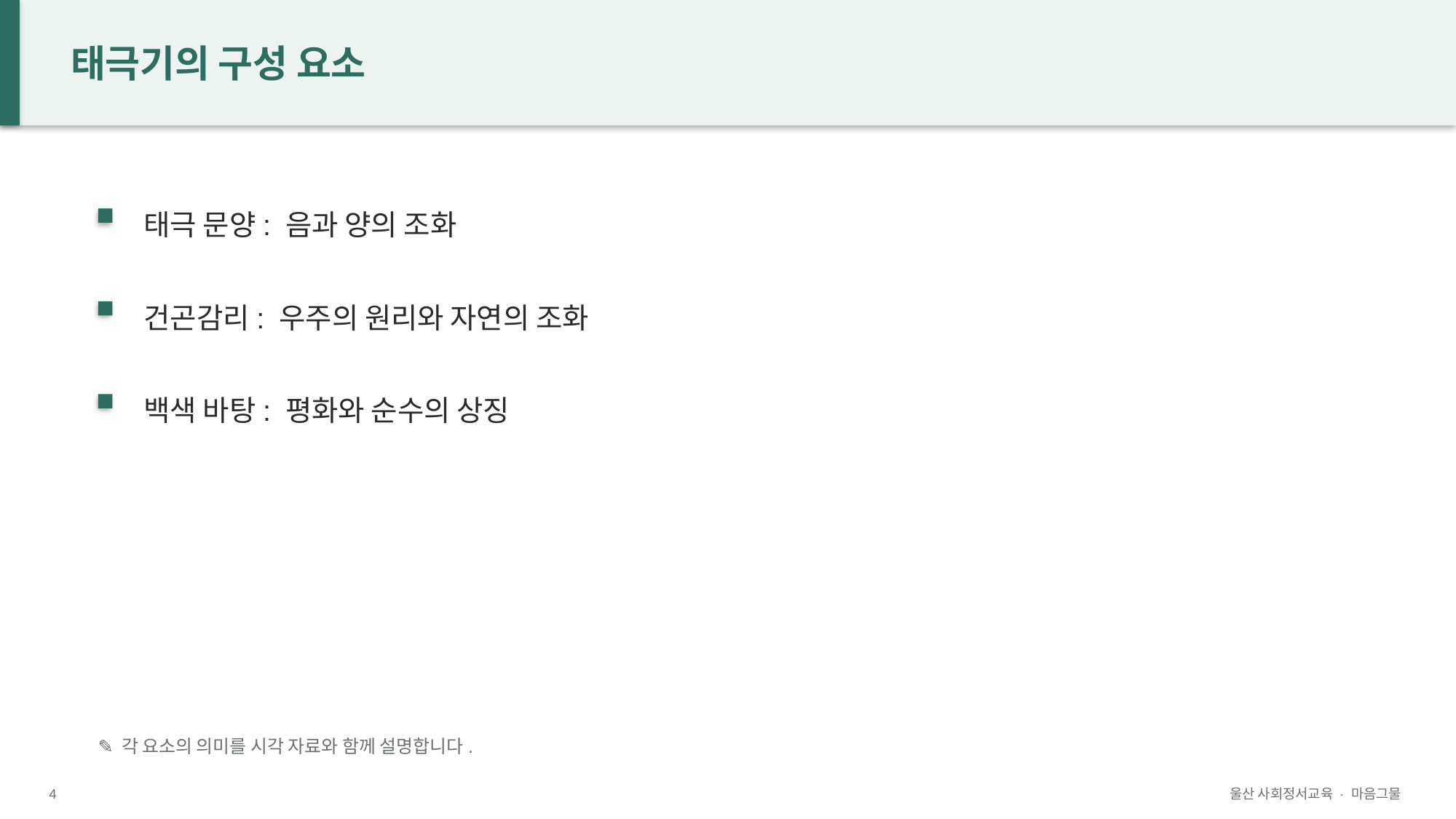

태극기의 구성 요소
태극 문양: 음과 양의 조화

건곤감리: 우주의 원리와 자연의 조화

백색 바탕: 평화와 순수의 상징

✎ 각 요소의 의미를 시각 자료와 함께 설명합니다.
4
울산 사회정서교육 · 마음그물